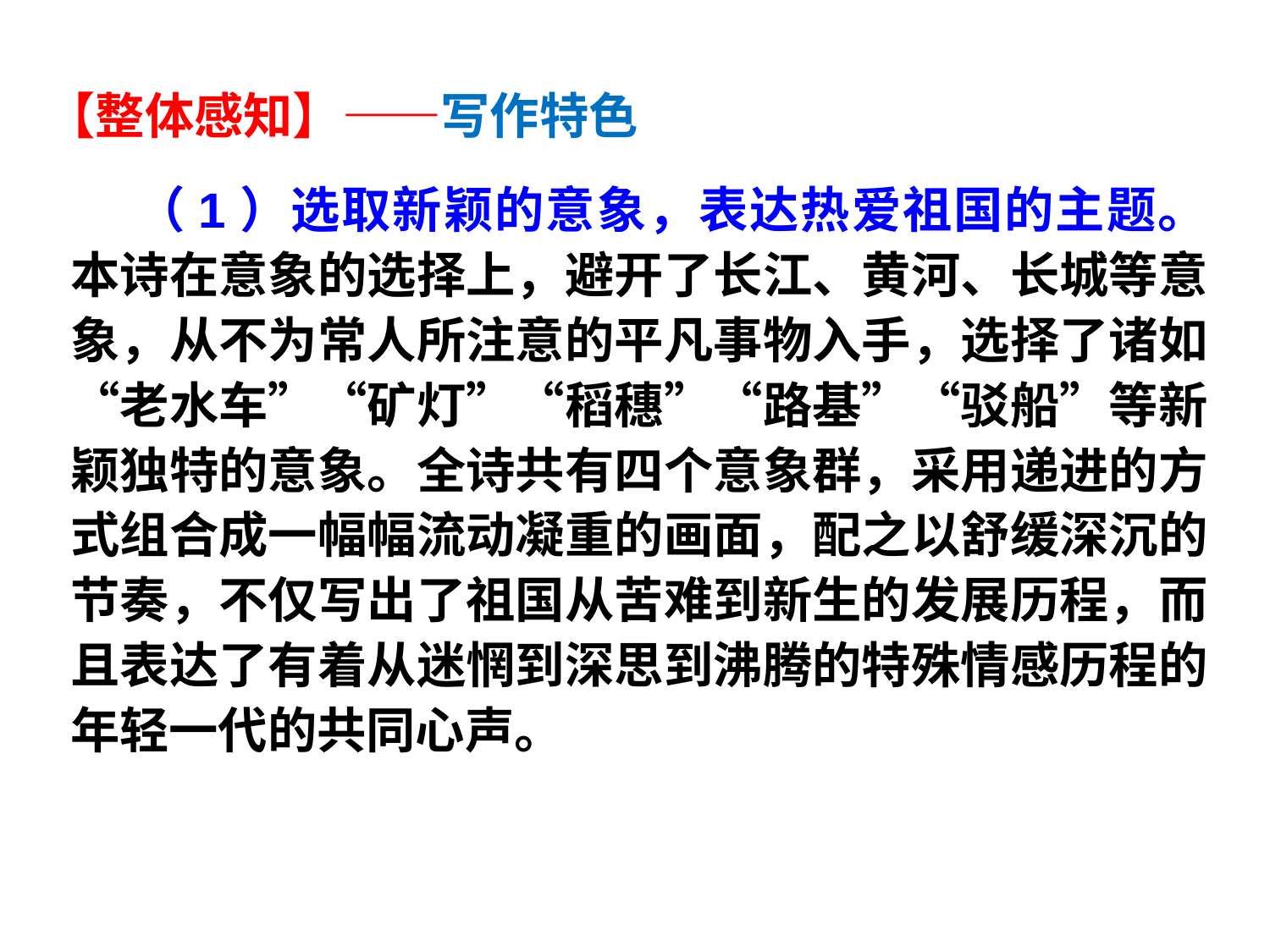

【整体感知】——写作特色
    （1）选取新颖的意象，表达热爱祖国的主题。本诗在意象的选择上，避开了长江、黄河、长城等意象，从不为常人所注意的平凡事物入手，选择了诸如“老水车”“矿灯”“稻穗”“路基”“驳船”等新颖独特的意象。全诗共有四个意象群，采用递进的方式组合成一幅幅流动凝重的画面，配之以舒缓深沉的节奏，不仅写出了祖国从苦难到新生的发展历程，而且表达了有着从迷惘到深思到沸腾的特殊情感历程的年轻一代的共同心声。